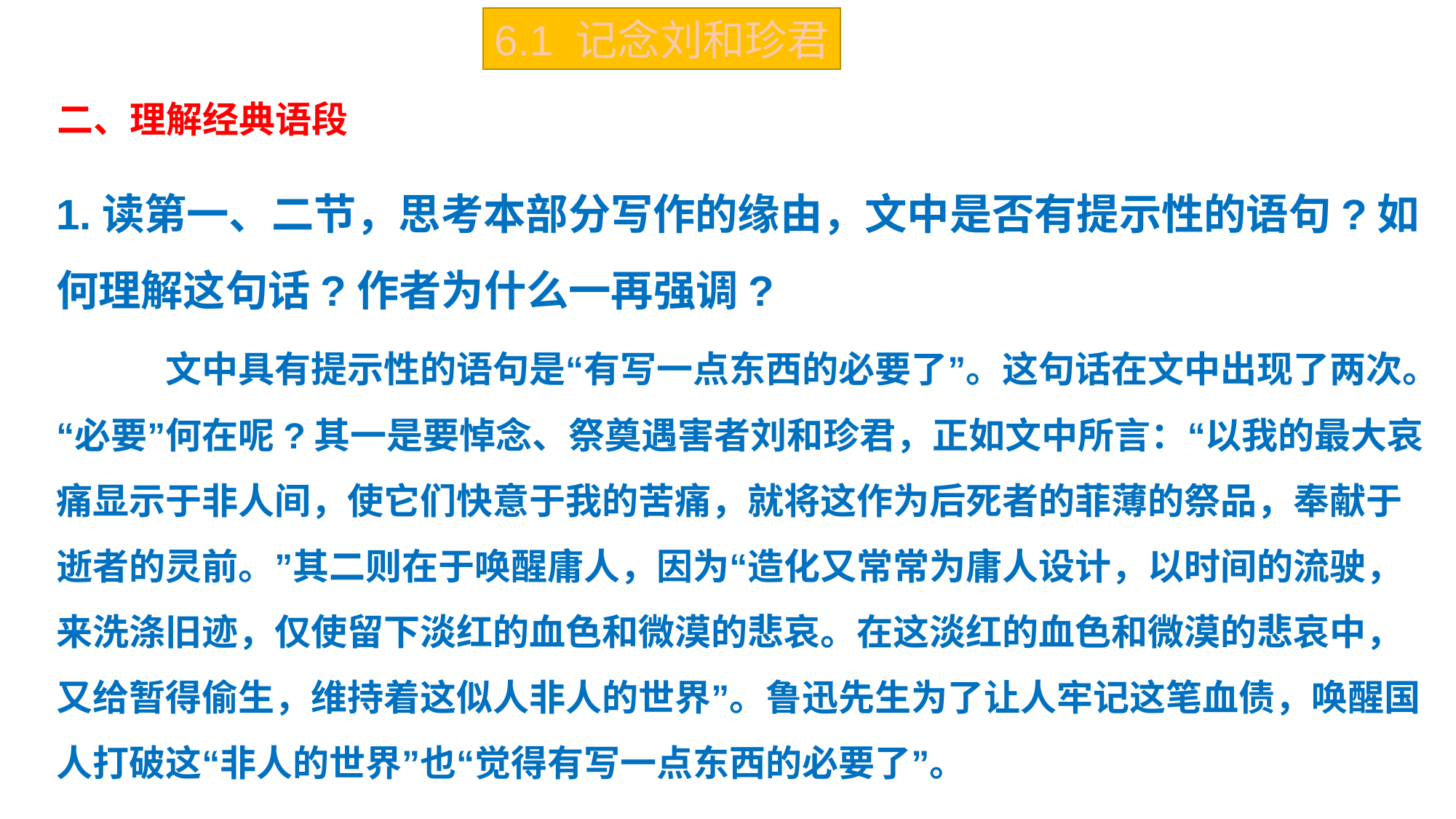

6.1 记念刘和珍君
二、理解经典语段
1.读第一、二节，思考本部分写作的缘由，文中是否有提示性的语句?如何理解这句话?作者为什么一再强调?
	文中具有提示性的语句是“有写一点东西的必要了”。这句话在文中出现了两次。“必要”何在呢?其一是要悼念、祭奠遇害者刘和珍君，正如文中所言：“以我的最大哀痛显示于非人间，使它们快意于我的苦痛，就将这作为后死者的菲薄的祭品，奉献于逝者的灵前。”其二则在于唤醒庸人，因为“造化又常常为庸人设计，以时间的流驶，来洗涤旧迹，仅使留下淡红的血色和微漠的悲哀。在这淡红的血色和微漠的悲哀中，又给暂得偷生，维持着这似人非人的世界”。鲁迅先生为了让人牢记这笔血债，唤醒国人打破这“非人的世界”也“觉得有写一点东西的必要了”。